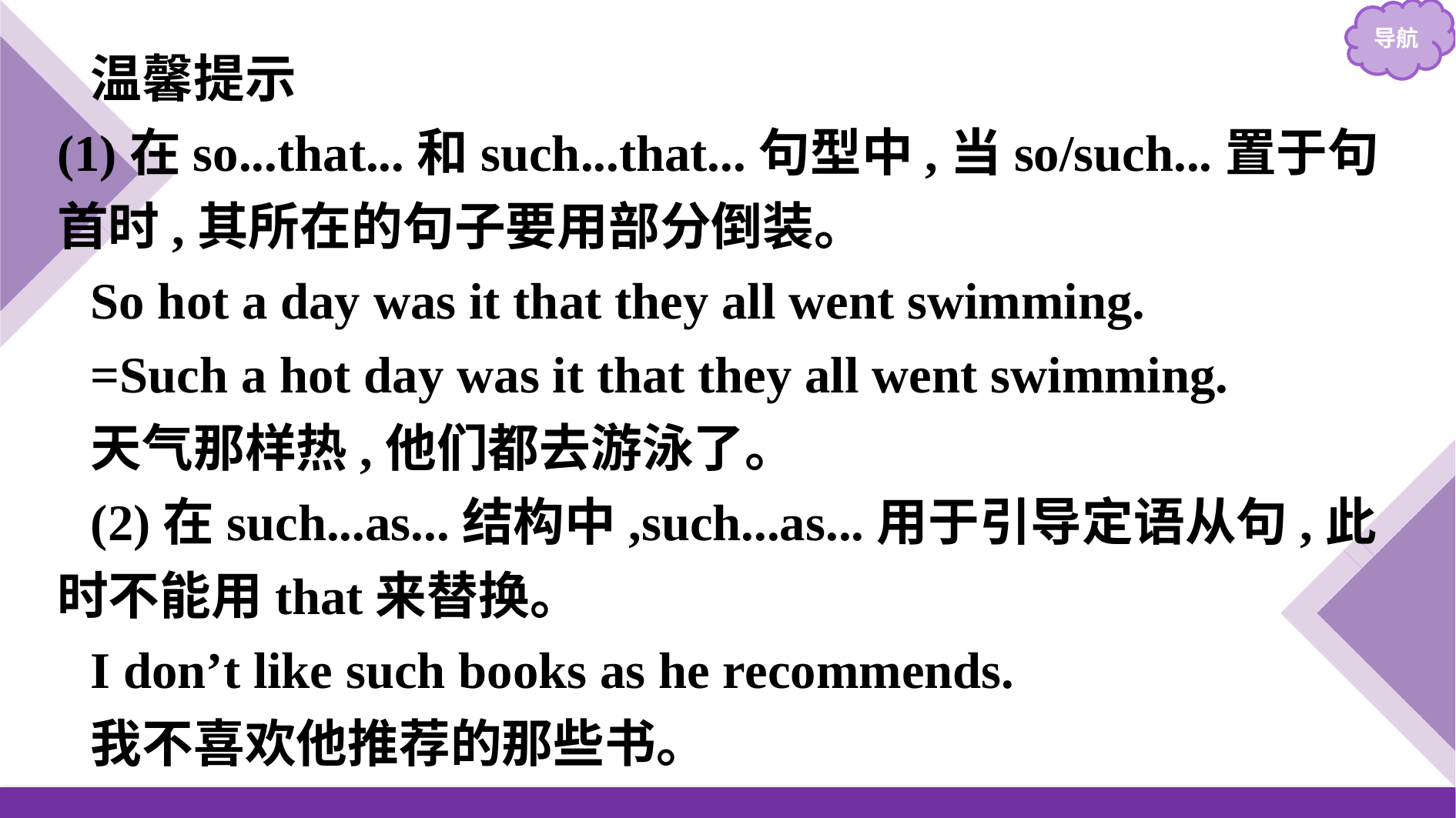

温馨提示 (1)在so...that...和such...that...句型中,当so/such...置于句首时,其所在的句子要用部分倒装。
So hot a day was it that they all went swimming.
=Such a hot day was it that they all went swimming.
天气那样热,他们都去游泳了。
(2)在such...as...结构中,such...as...用于引导定语从句,此时不能用that来替换。
I don’t like such books as he recommends.
我不喜欢他推荐的那些书。